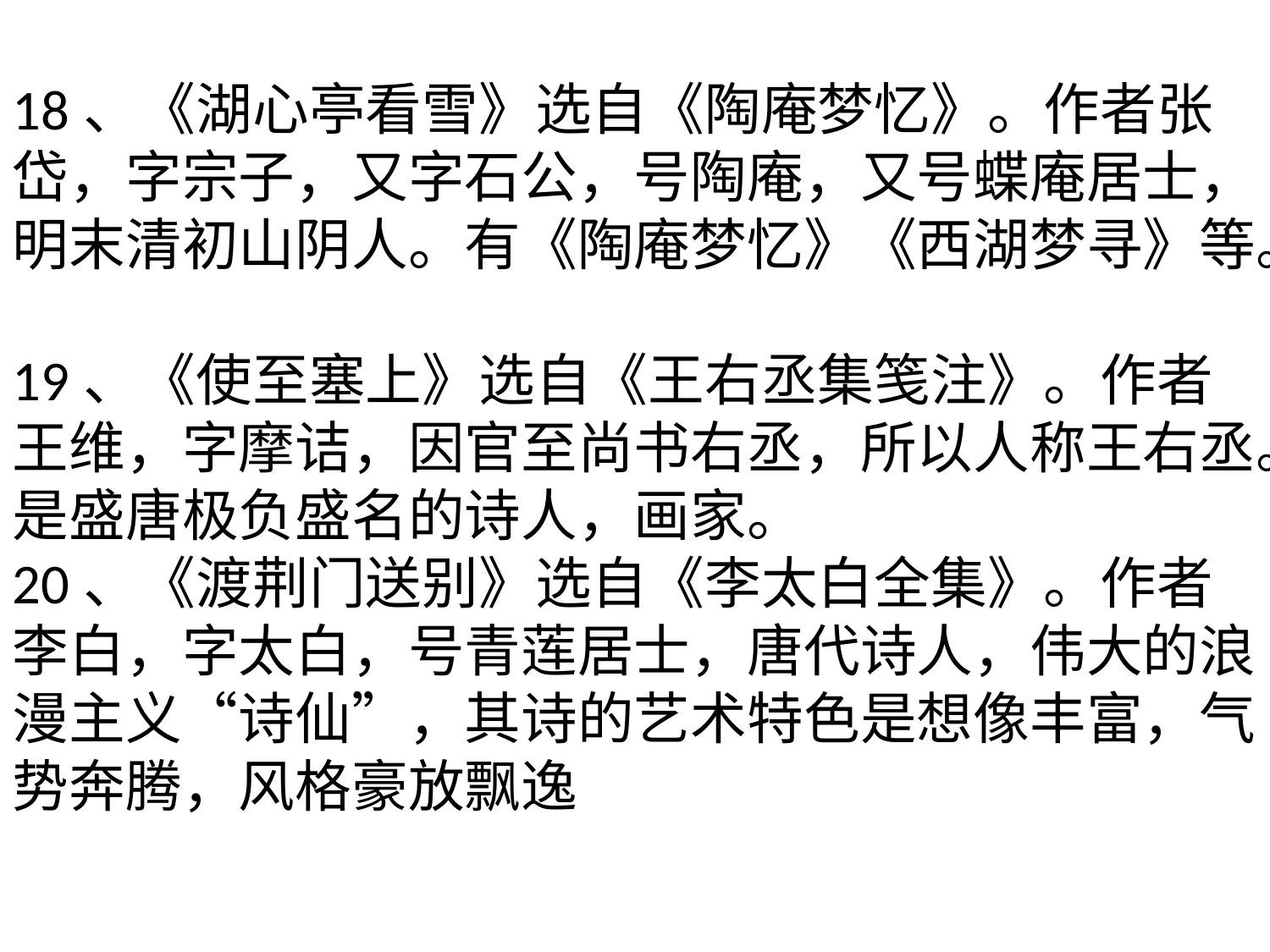

18、《湖心亭看雪》选自《陶庵梦忆》。作者张岱，字宗子，又字石公，号陶庵，又号蝶庵居士，明末清初山阴人。有《陶庵梦忆》《西湖梦寻》等。
19、《使至塞上》选自《王右丞集笺注》。作者王维，字摩诘，因官至尚书右丞，所以人称王右丞。是盛唐极负盛名的诗人，画家。
20、《渡荆门送别》选自《李太白全集》。作者李白，字太白，号青莲居士，唐代诗人，伟大的浪漫主义“诗仙”，其诗的艺术特色是想像丰富，气势奔腾，风格豪放飘逸